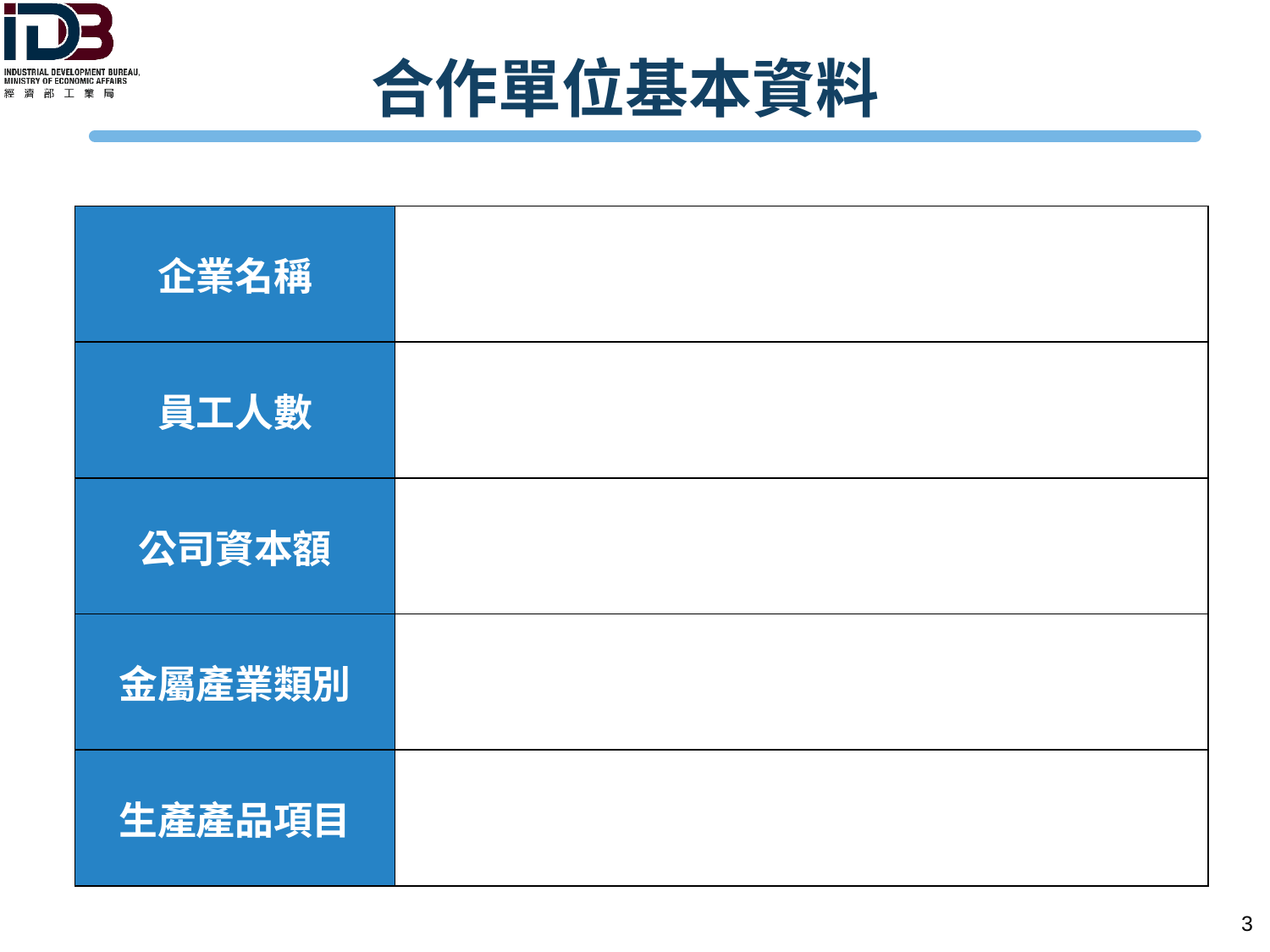

# 合作單位基本資料
| 企業名稱 |  |
| --- | --- |
| 員工人數 |  |
| 公司資本額 |  |
| 金屬產業類別 |  |
| 生產產品項目 |  |
3